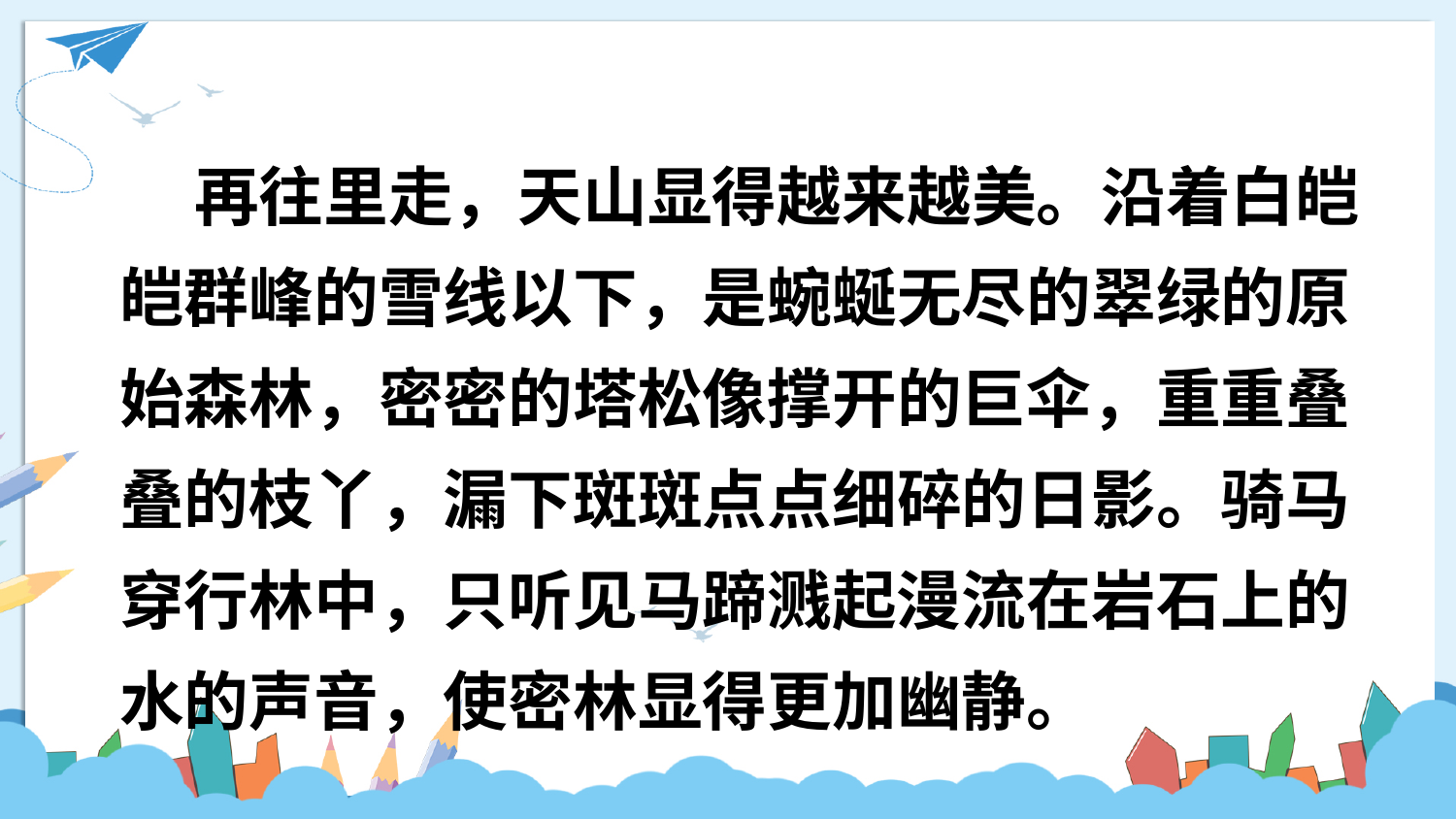

再往里走，天山显得越来越美。沿着白皑皑群峰的雪线以下，是蜿蜒无尽的翠绿的原始森林，密密的塔松像撑开的巨伞，重重叠叠的枝丫，漏下斑斑点点细碎的日影。骑马穿行林中，只听见马蹄溅起漫流在岩石上的水的声音，使密林显得更加幽静。